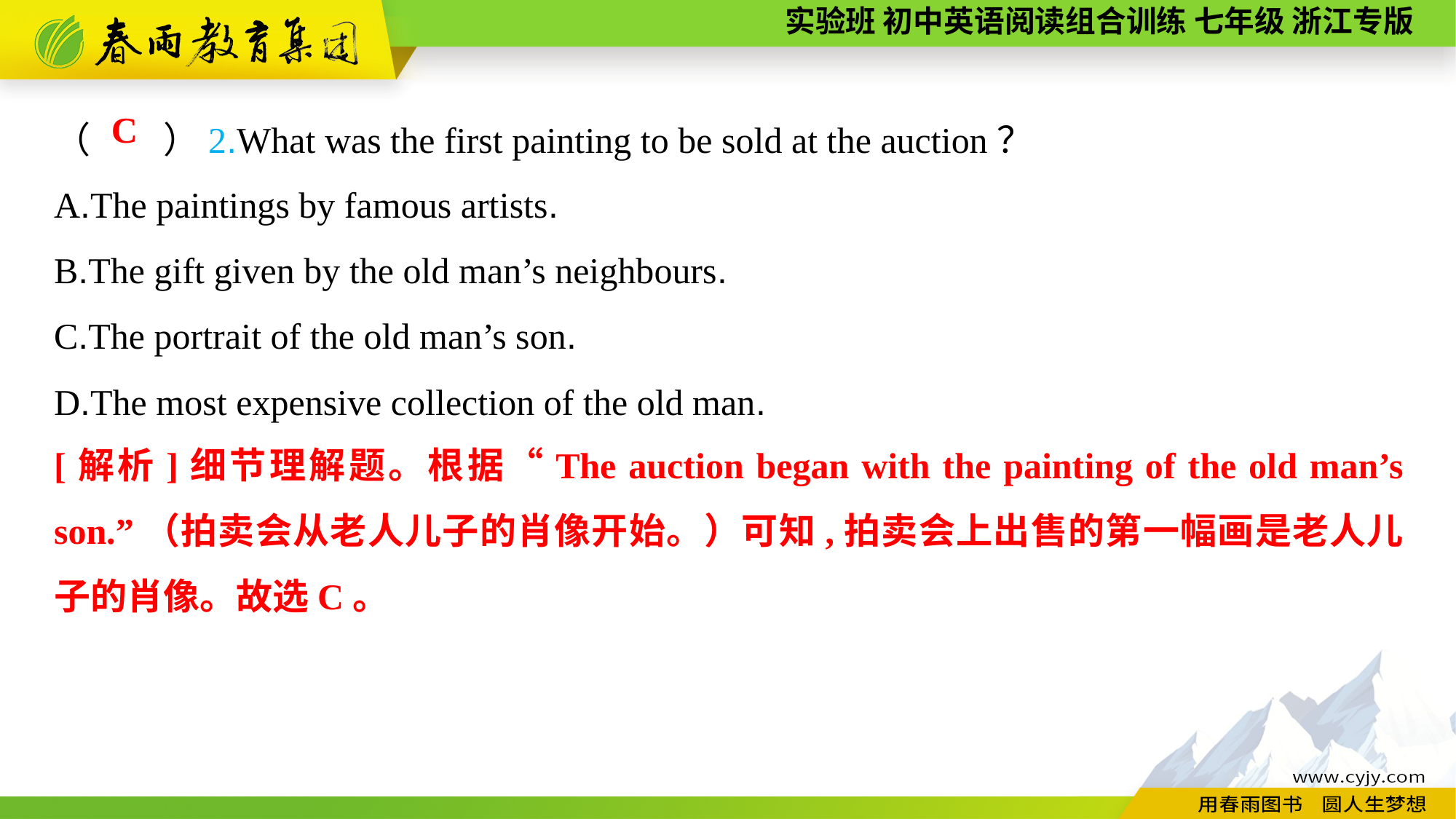

（　　）2.What was the first painting to be sold at the auction？
A.The paintings by famous artists.
B.The gift given by the old man’s neighbours.
C.The portrait of the old man’s son.
D.The most expensive collection of the old man.
C
[解析]细节理解题。根据“The auction began with the painting of the old man’s son.”（拍卖会从老人儿子的肖像开始。）可知,拍卖会上出售的第一幅画是老人儿子的肖像。故选C。